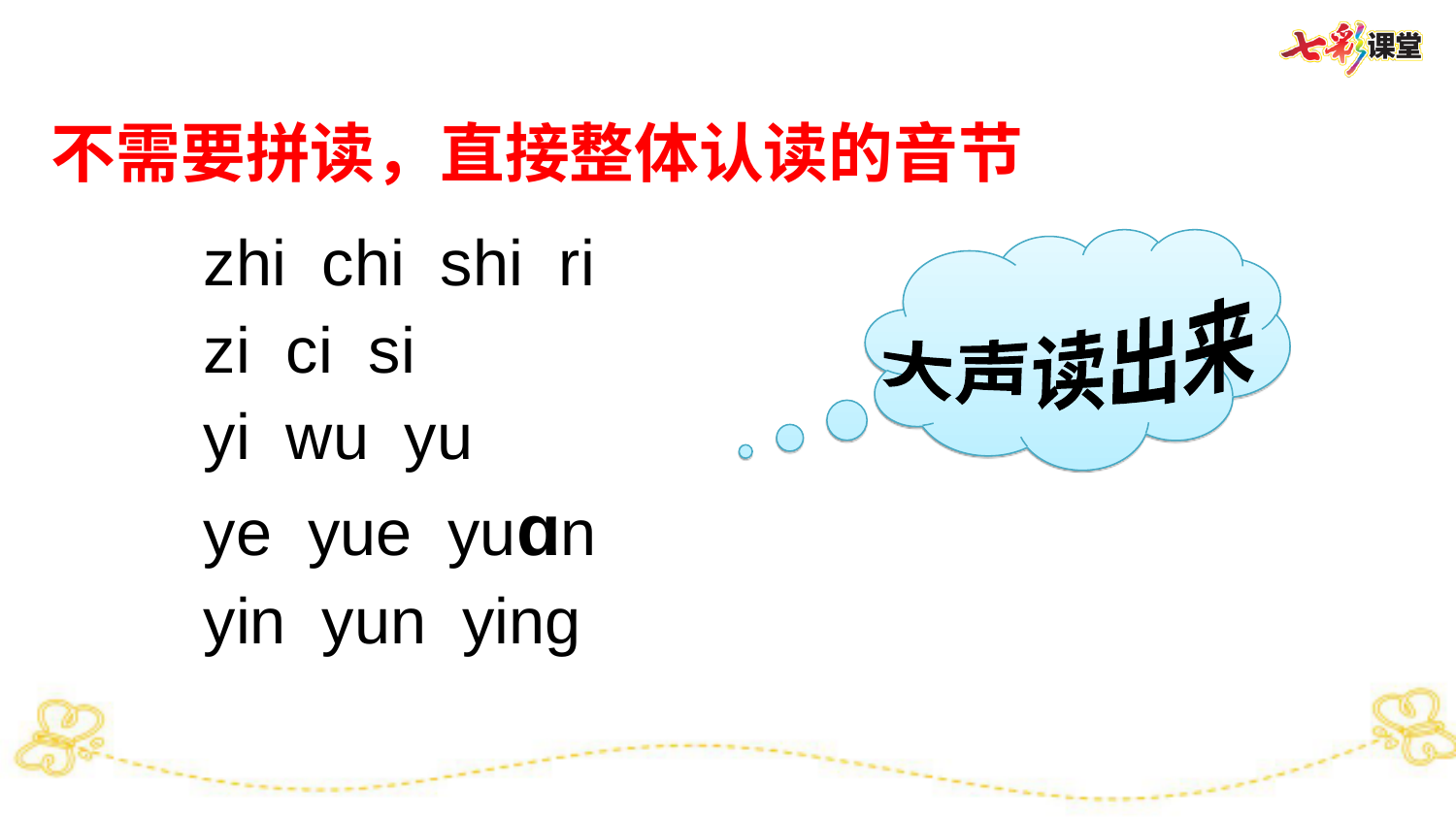

不需要拼读，直接整体认读的音节

        zhi  chi  shi  ri
        zi  ci  si
        yi  wu  yu
        ye  yue  yuɑn
        yin  yun  ying

大声读出来